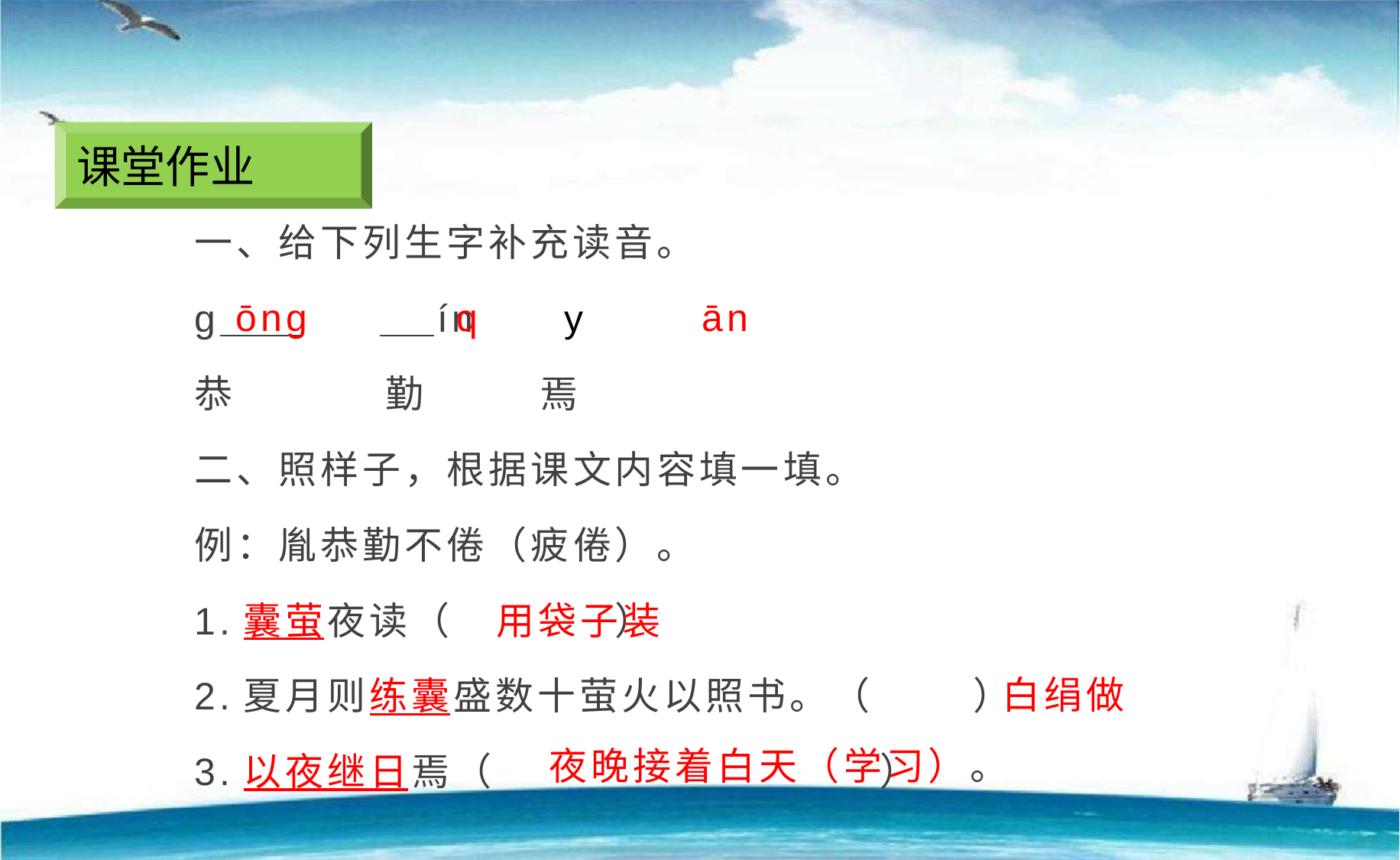

课堂作业

一、给下列生字补充读音。
ɡ               ín      y
恭            勤         焉
二、照样子，根据课文内容填一填。
例：胤恭勤不倦（疲倦）。
1.囊萤夜读（             ）
2.夏月则练囊盛数十萤火以照书。（        ）
3.以夜继日焉（                               ）
ōnɡ
q
ān
用袋子装
白绢做
夜晚接着白天（学习）。